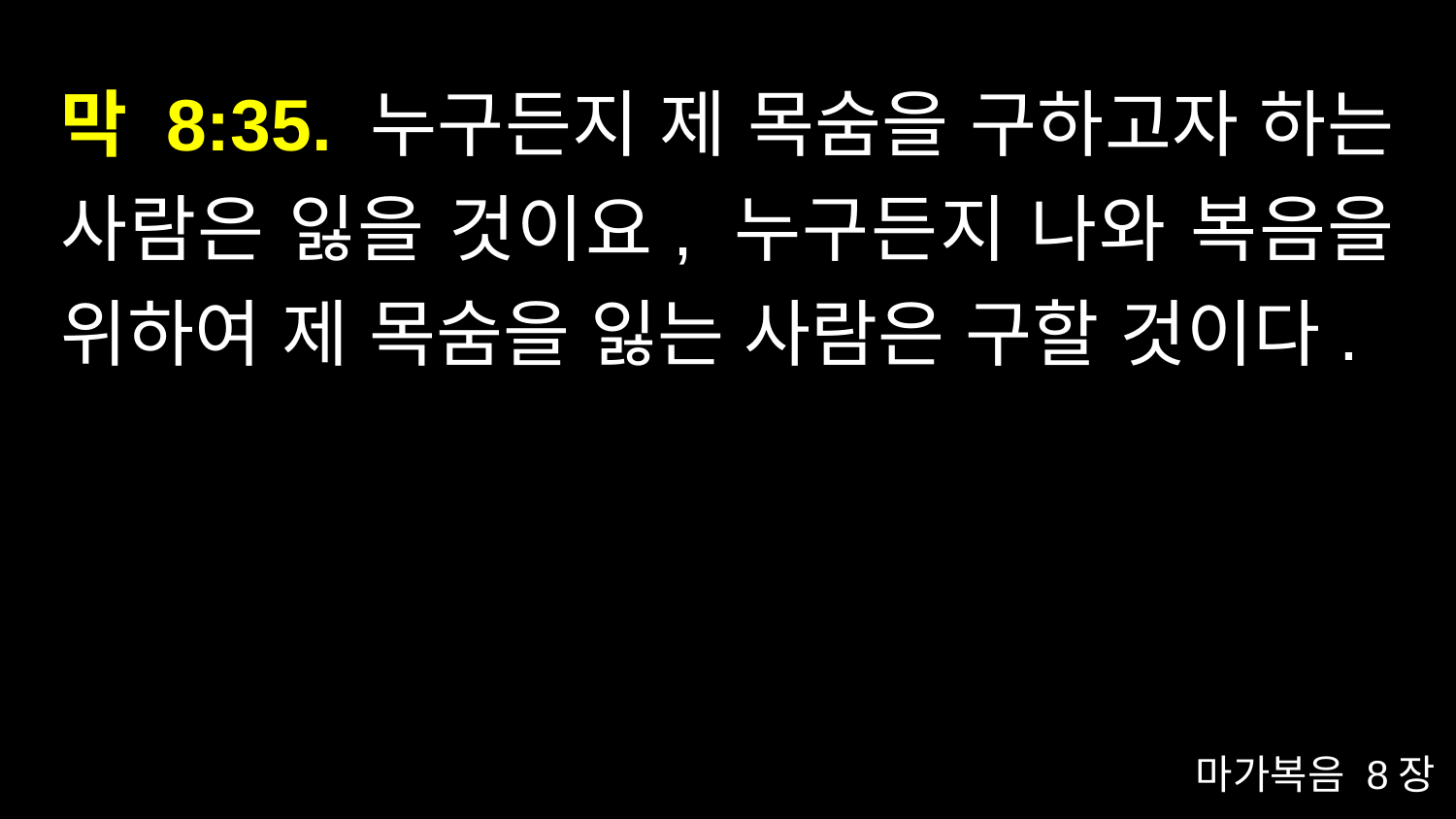

# 막 8:35. 누구든지 제 목숨을 구하고자 하는 사람은 잃을 것이요, 누구든지 나와 복음을 위하여 제 목숨을 잃는 사람은 구할 것이다.
마가복음 8장